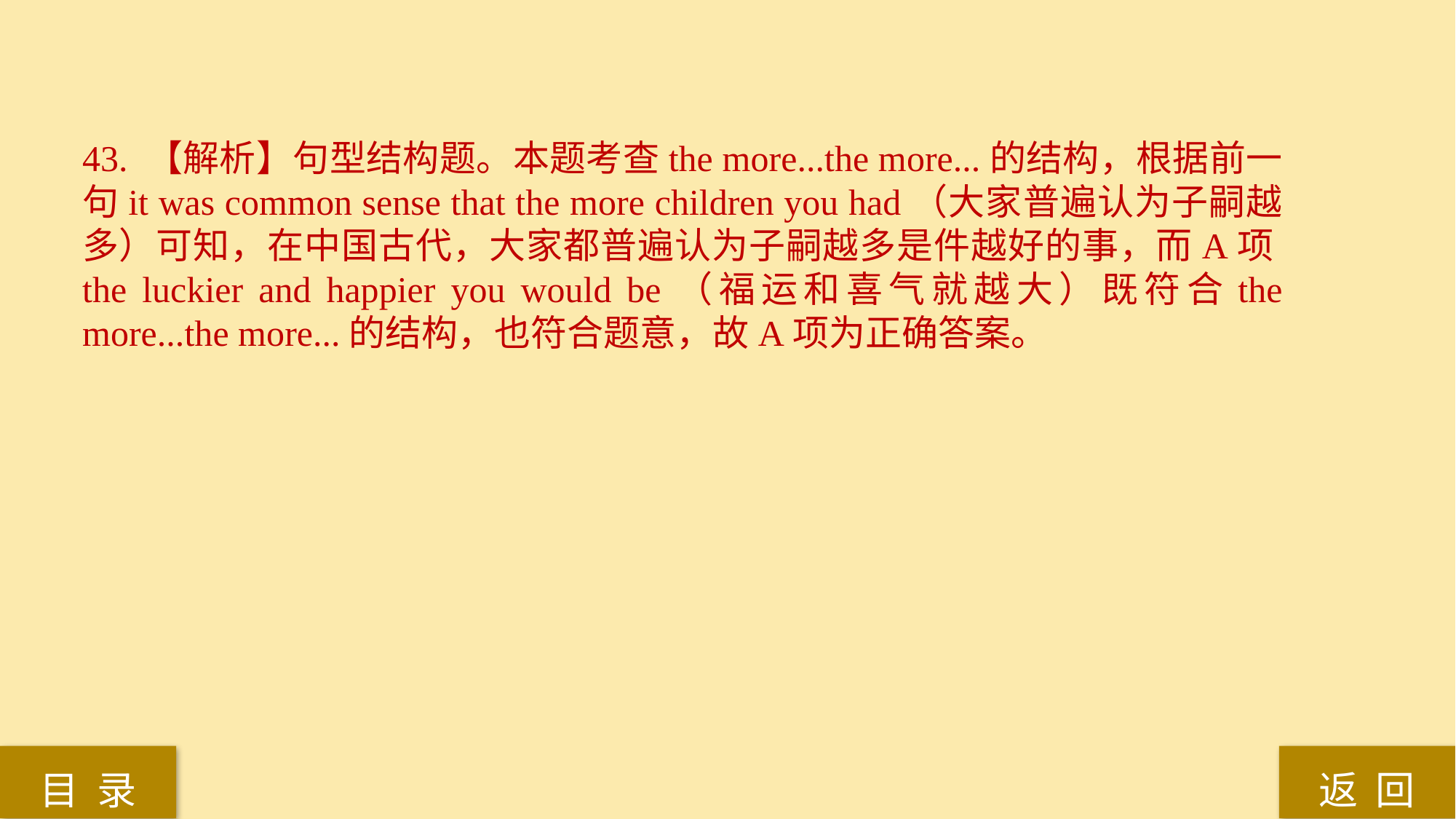

43. 【解析】句型结构题。本题考查the more...the more...的结构，根据前一句it was common sense that the more children you had（大家普遍认为子嗣越多）可知，在中国古代，大家都普遍认为子嗣越多是件越好的事，而A项the luckier and happier you would be（福运和喜气就越大）既符合the more...the more...的结构，也符合题意，故A项为正确答案。
返  回